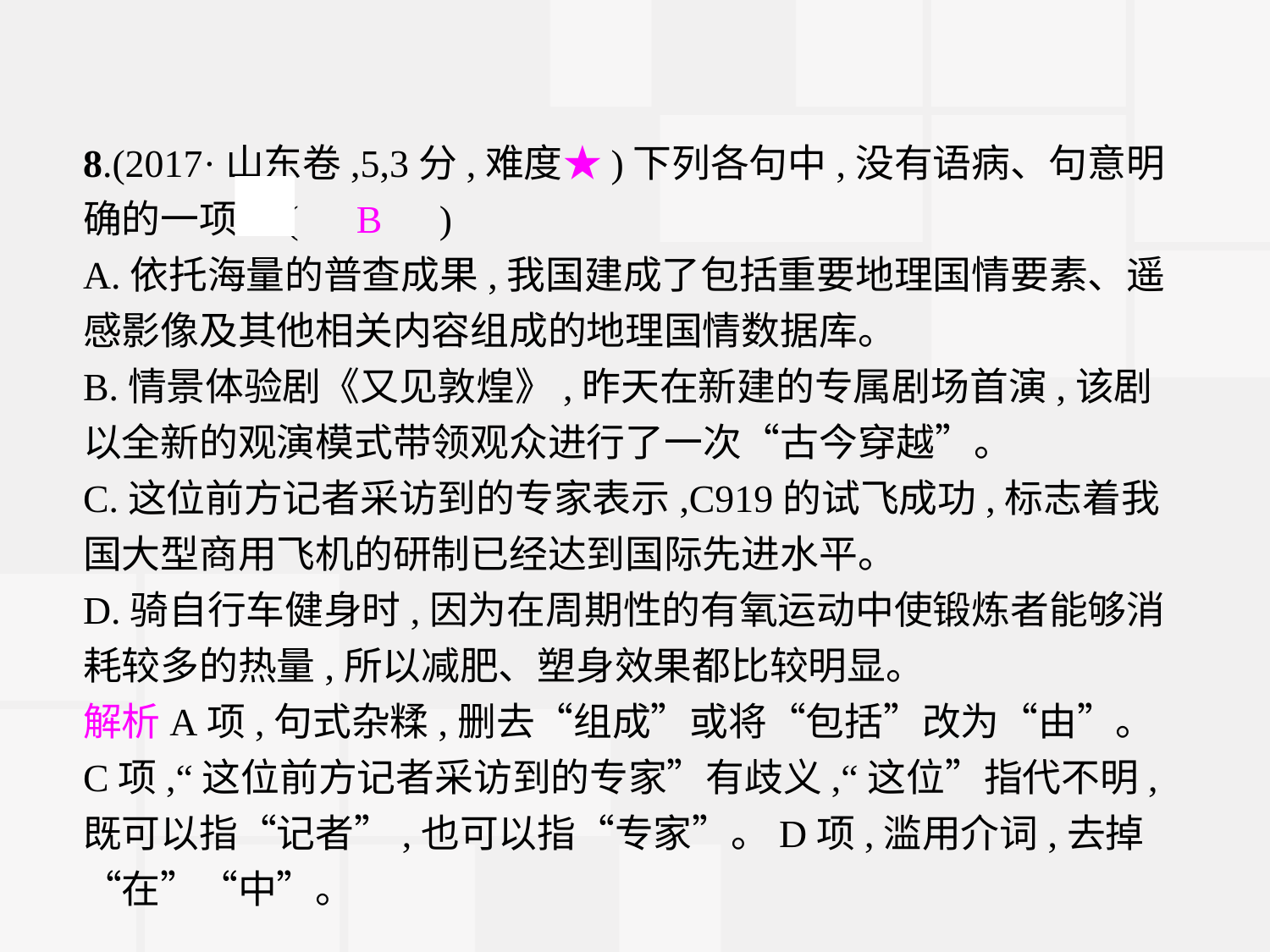

8.(2017·山东卷,5,3分,难度★)下列各句中,没有语病、句意明确的一项是(　B　)
A.依托海量的普查成果,我国建成了包括重要地理国情要素、遥感影像及其他相关内容组成的地理国情数据库。
B.情景体验剧《又见敦煌》,昨天在新建的专属剧场首演,该剧以全新的观演模式带领观众进行了一次“古今穿越”。
C.这位前方记者采访到的专家表示,C919的试飞成功,标志着我国大型商用飞机的研制已经达到国际先进水平。
D.骑自行车健身时,因为在周期性的有氧运动中使锻炼者能够消耗较多的热量,所以减肥、塑身效果都比较明显。
解析A项,句式杂糅,删去“组成”或将“包括”改为“由”。C项,“这位前方记者采访到的专家”有歧义,“这位”指代不明,既可以指“记者”,也可以指“专家”。D项,滥用介词,去掉“在”“中”。